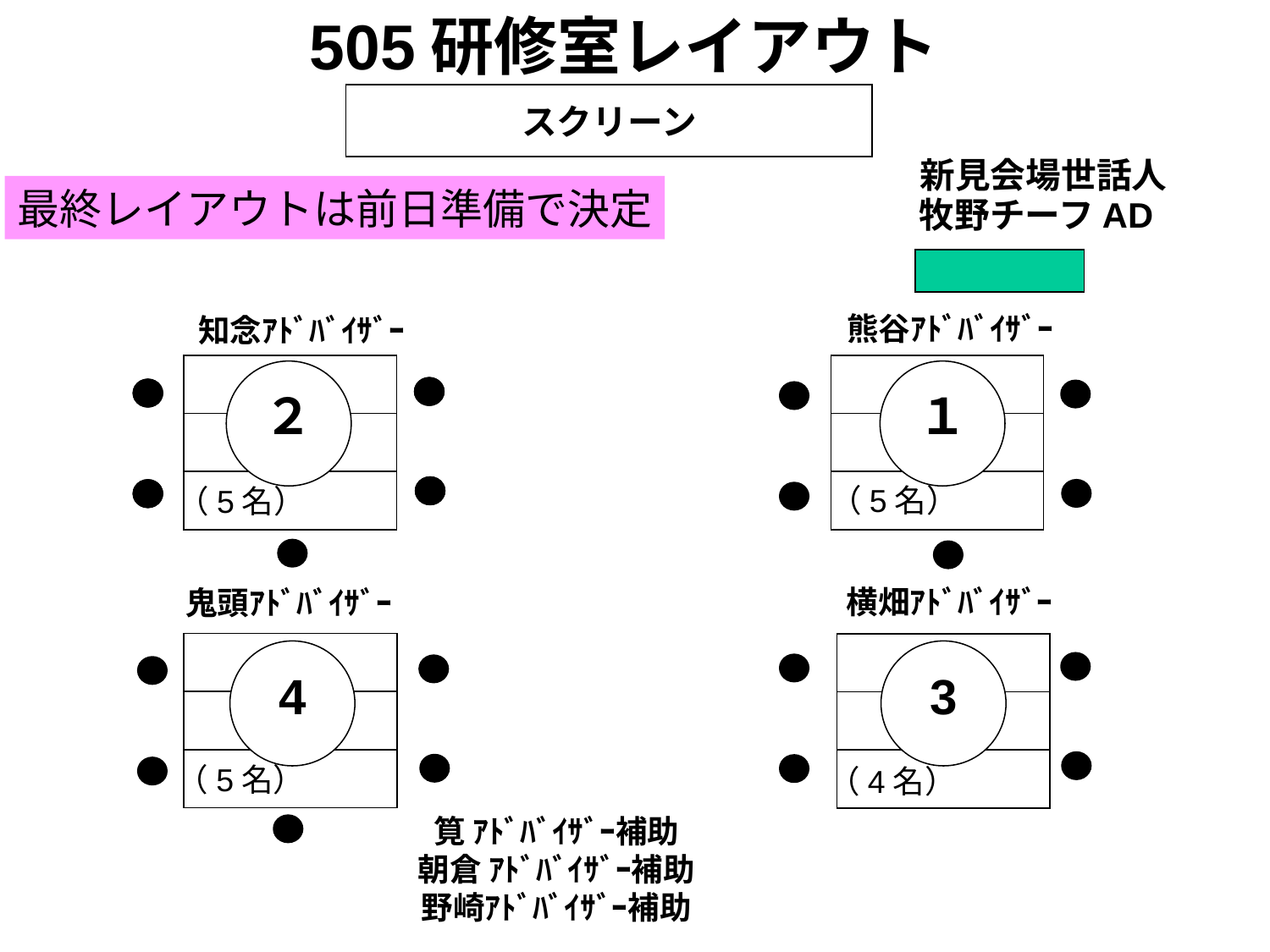

505研修室レイアウト
スクリーン
新見会場世話人
最終レイアウトは前日準備で決定
牧野チーフAD

熊谷ｱﾄﾞﾊﾞｲｻﾞｰ
知念ｱﾄﾞﾊﾞｲｻﾞｰ

２
１

（5名）
（5名）

横畑ｱﾄﾞﾊﾞｲｻﾞｰ
鬼頭ｱﾄﾞﾊﾞｲｻﾞｰ

4
3

（5名）
（4名）
筧 ｱﾄﾞﾊﾞｲｻﾞｰ補助
朝倉 ｱﾄﾞﾊﾞｲｻﾞｰ補助
野崎ｱﾄﾞﾊﾞｲｻﾞｰ補助